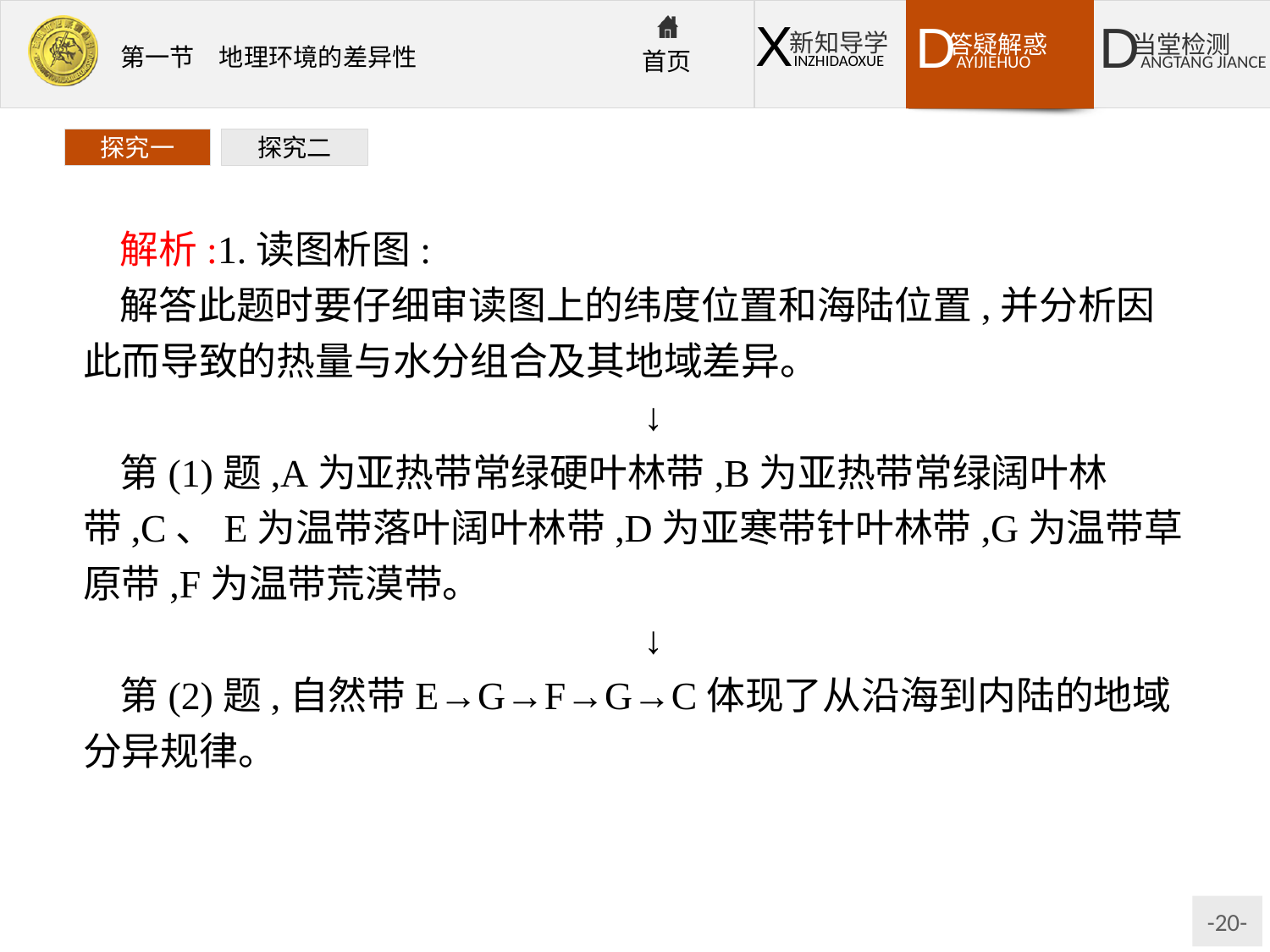

探究一
探究二
解析:1.读图析图:
解答此题时要仔细审读图上的纬度位置和海陆位置,并分析因此而导致的热量与水分组合及其地域差异。
↓
第(1)题,A为亚热带常绿硬叶林带,B为亚热带常绿阔叶林带,C、E为温带落叶阔叶林带,D为亚寒带针叶林带,G为温带草原带,F为温带荒漠带。
↓
第(2)题,自然带E→G→F→G→C体现了从沿海到内陆的地域分异规律。